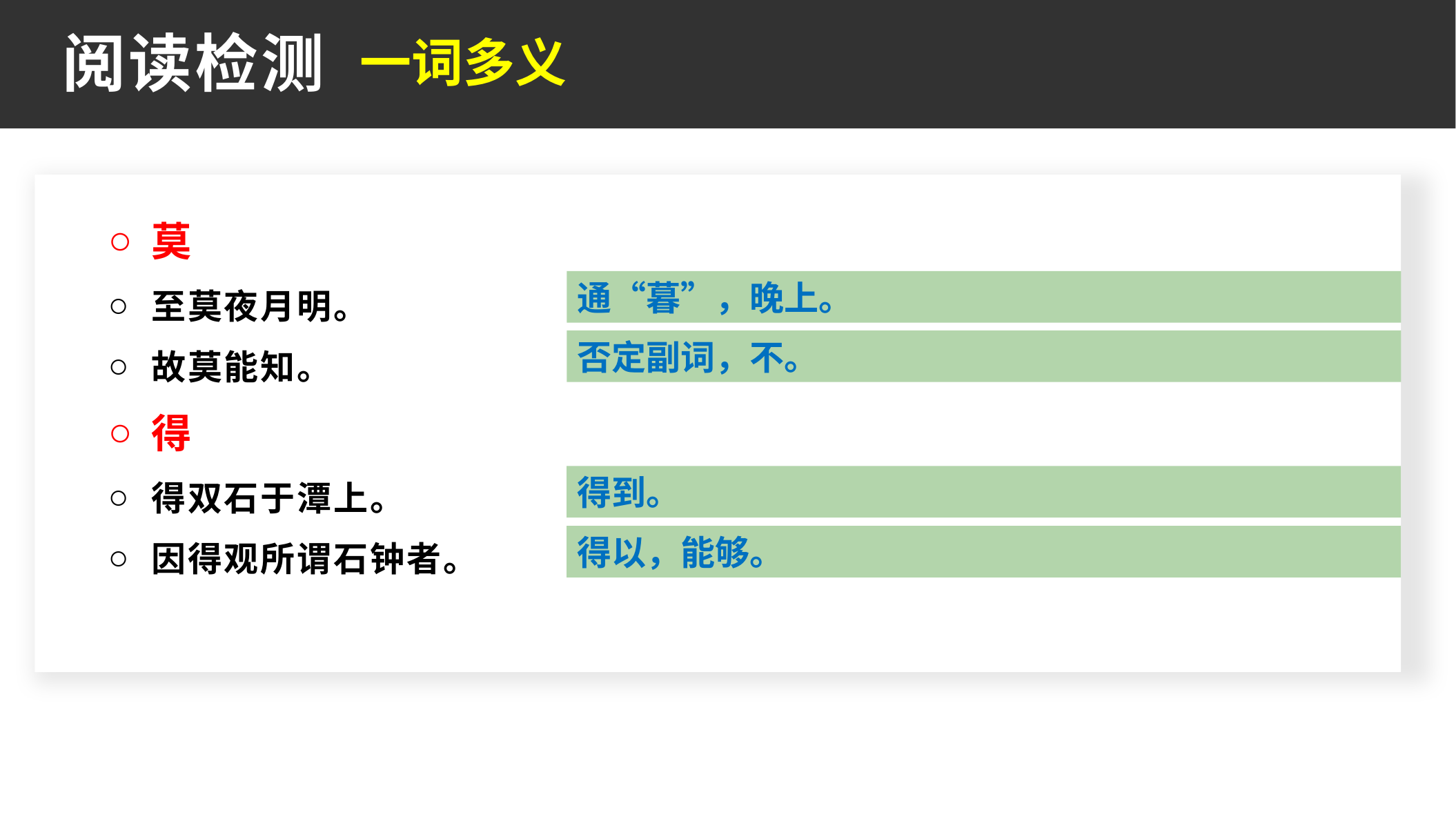

一词多义
阅读检测

莫
至莫夜月明。
故莫能知。
得
得双石于潭上。
因得观所谓石钟者。
通“暮”，晚上。
否定副词，不。
得到。
得以，能够。